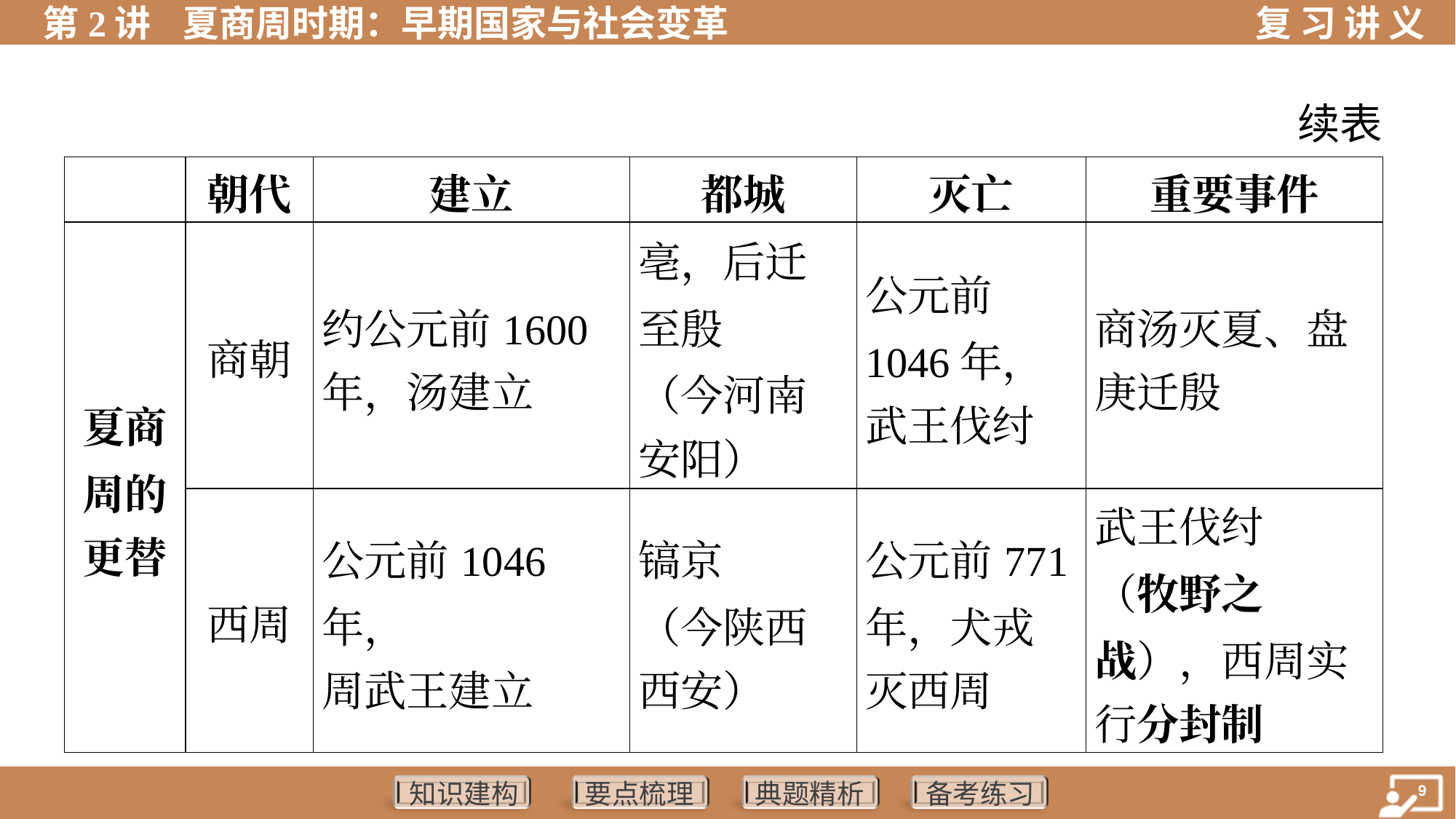

续表
|  | 朝代 | 建立 | 都城 | 灭亡 | 重要事件 |
| --- | --- | --- | --- | --- | --- |
| 夏商 周的 更替 | 商朝 | 约公元前1600 年，汤建立 | 亳，后迁 至殷 （今河南 安阳） | 公元前 1046年， 武王伐纣 | 商汤灭夏、盘 庚迁殷 |
|  | 西周 | 公元前1046年， 周武王建立 | 镐京 （今陕西 西安） | 公元前771 年，犬戎 灭西周 | 武王伐纣 （牧野之 战），西周实 行分封制 |